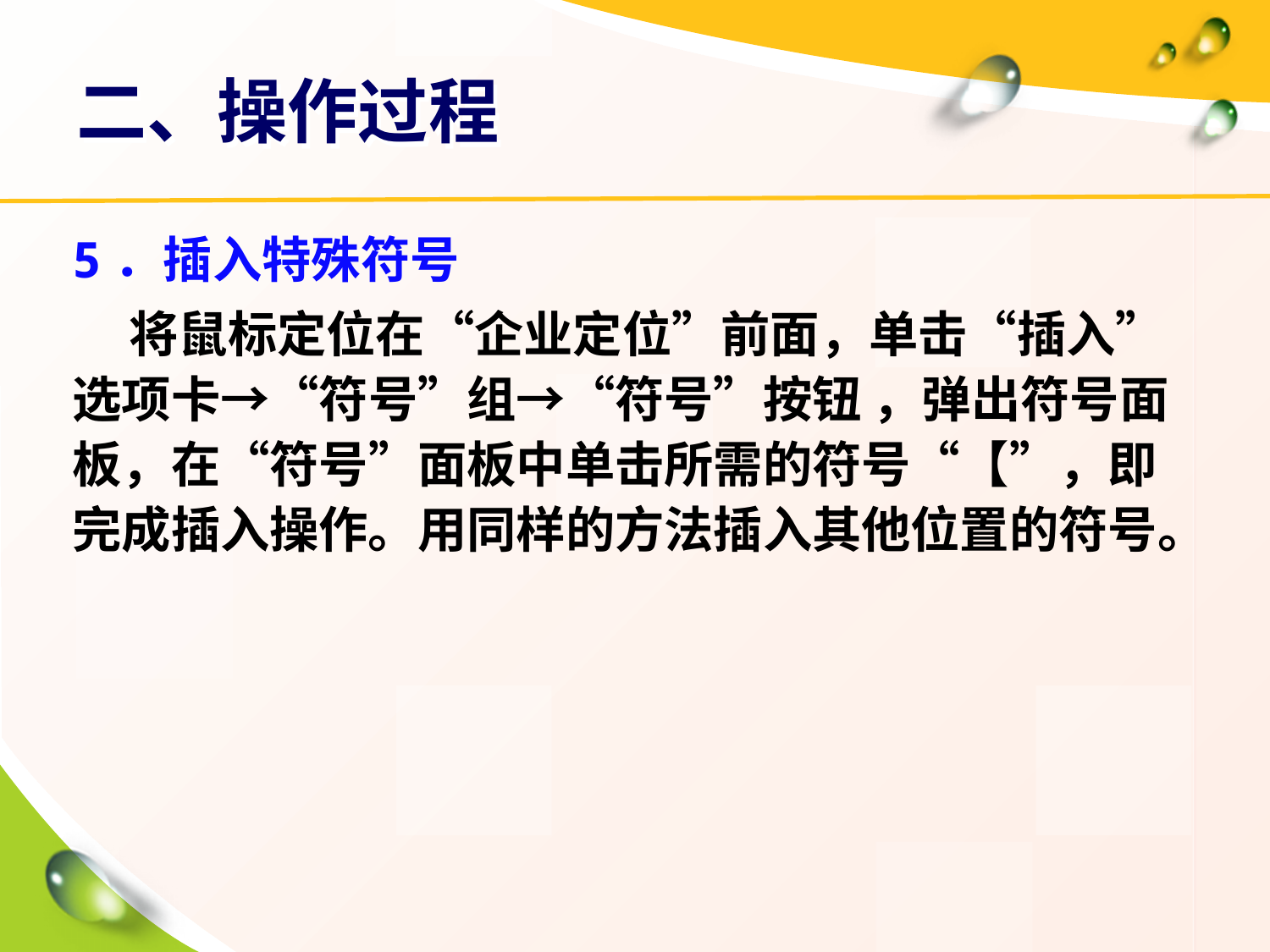

# 二、操作过程
5．插入特殊符号
    将鼠标定位在“企业定位”前面，单击“插入”选项卡→“符号”组→“符号”按钮 ，弹出符号面板，在“符号”面板中单击所需的符号“【”，即完成插入操作。用同样的方法插入其他位置的符号。